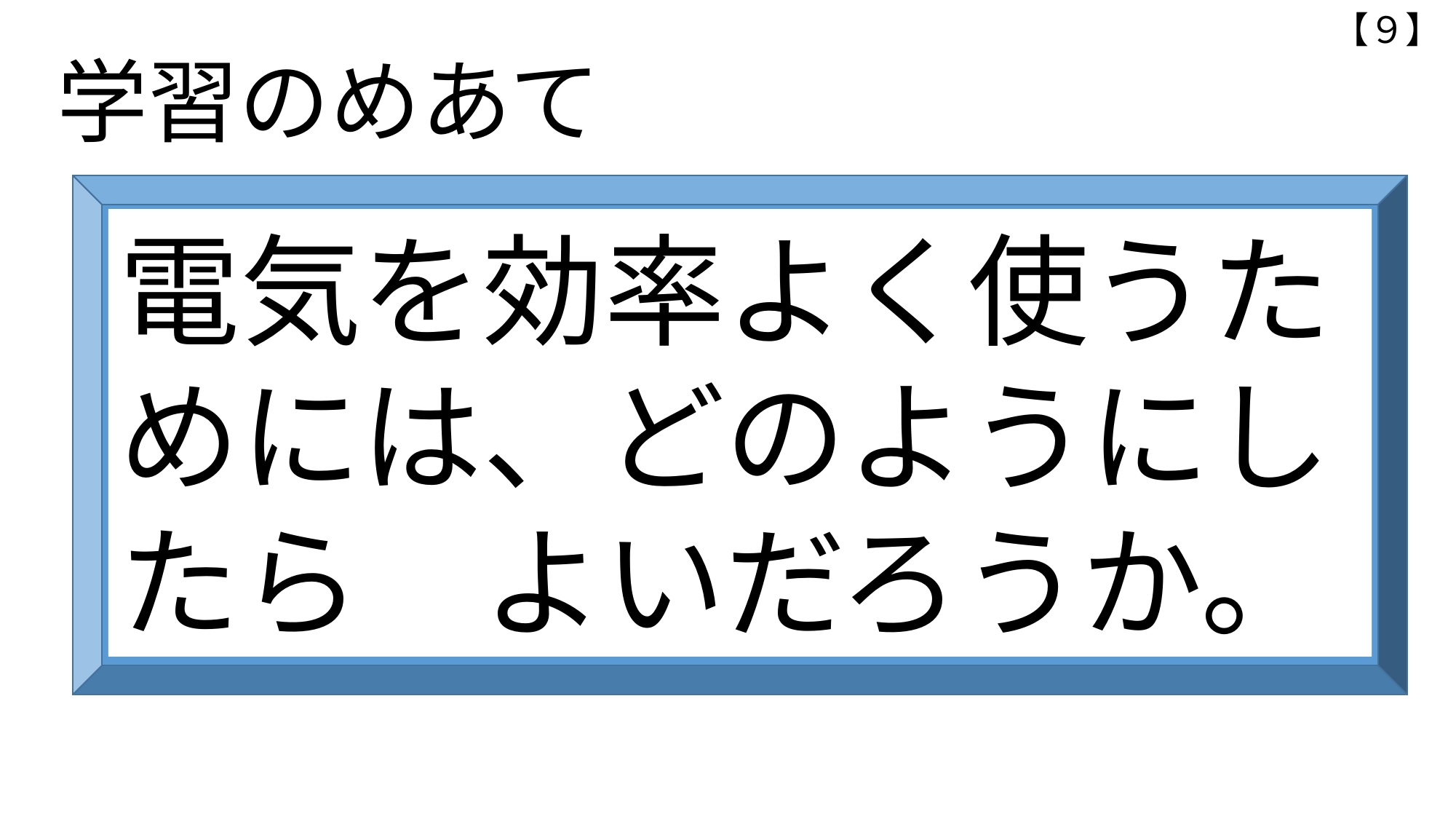

【９】
学習のめあて

電気を効率よく使うためには、どのようにしたら　よいだろうか。